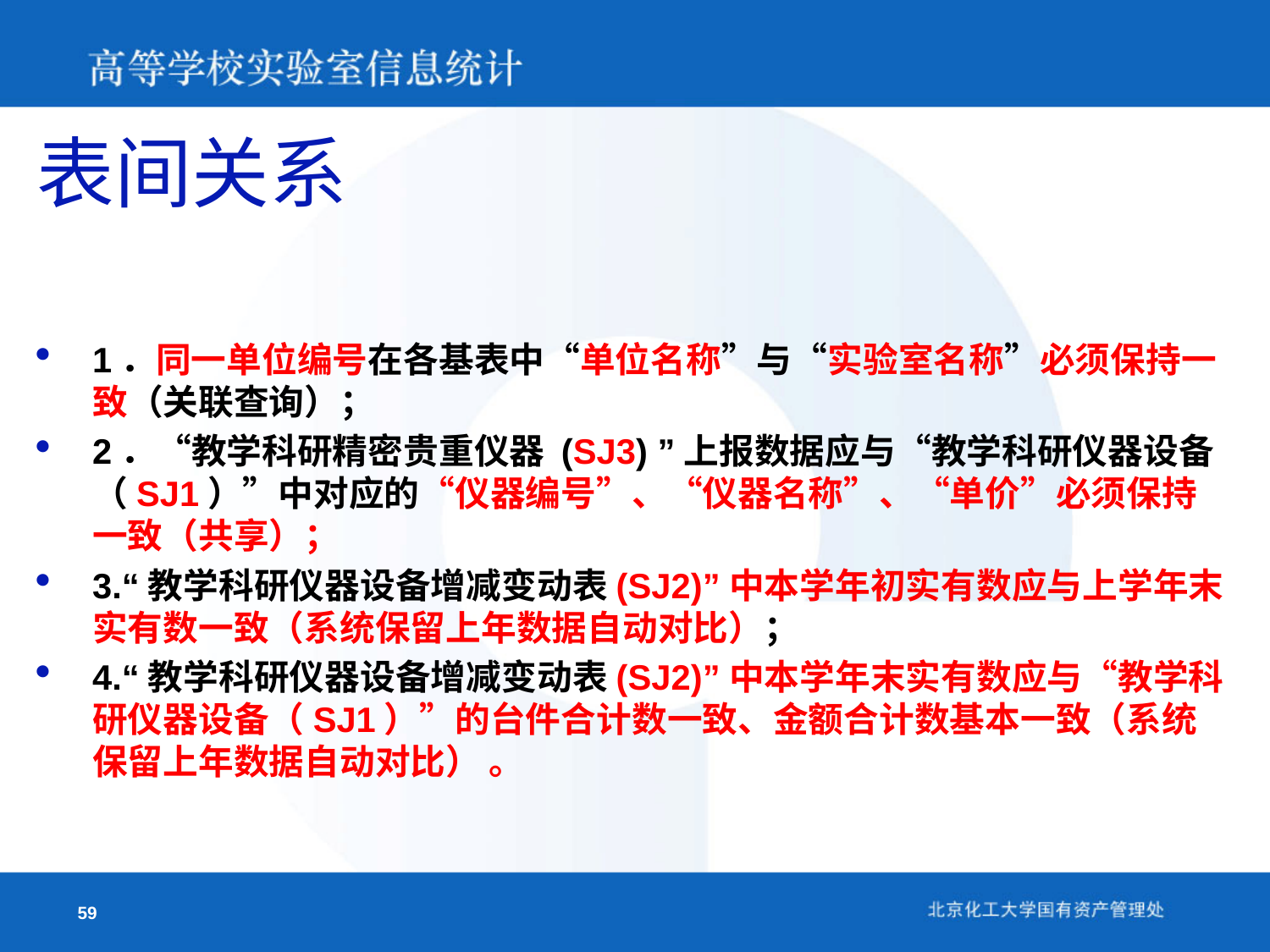

# 表间关系

1．同一单位编号在各基表中“单位名称”与“实验室名称”必须保持一致（关联查询）；
2．“教学科研精密贵重仪器 (SJ3) ”上报数据应与“教学科研仪器设备（SJ1）”中对应的“仪器编号”、“仪器名称”、“单价”必须保持一致（共享）；
3.“教学科研仪器设备增减变动表(SJ2)”中本学年初实有数应与上学年末实有数一致（系统保留上年数据自动对比）；
4.“教学科研仪器设备增减变动表(SJ2)”中本学年末实有数应与“教学科研仪器设备（SJ1）”的台件合计数一致、金额合计数基本一致（系统保留上年数据自动对比） 。